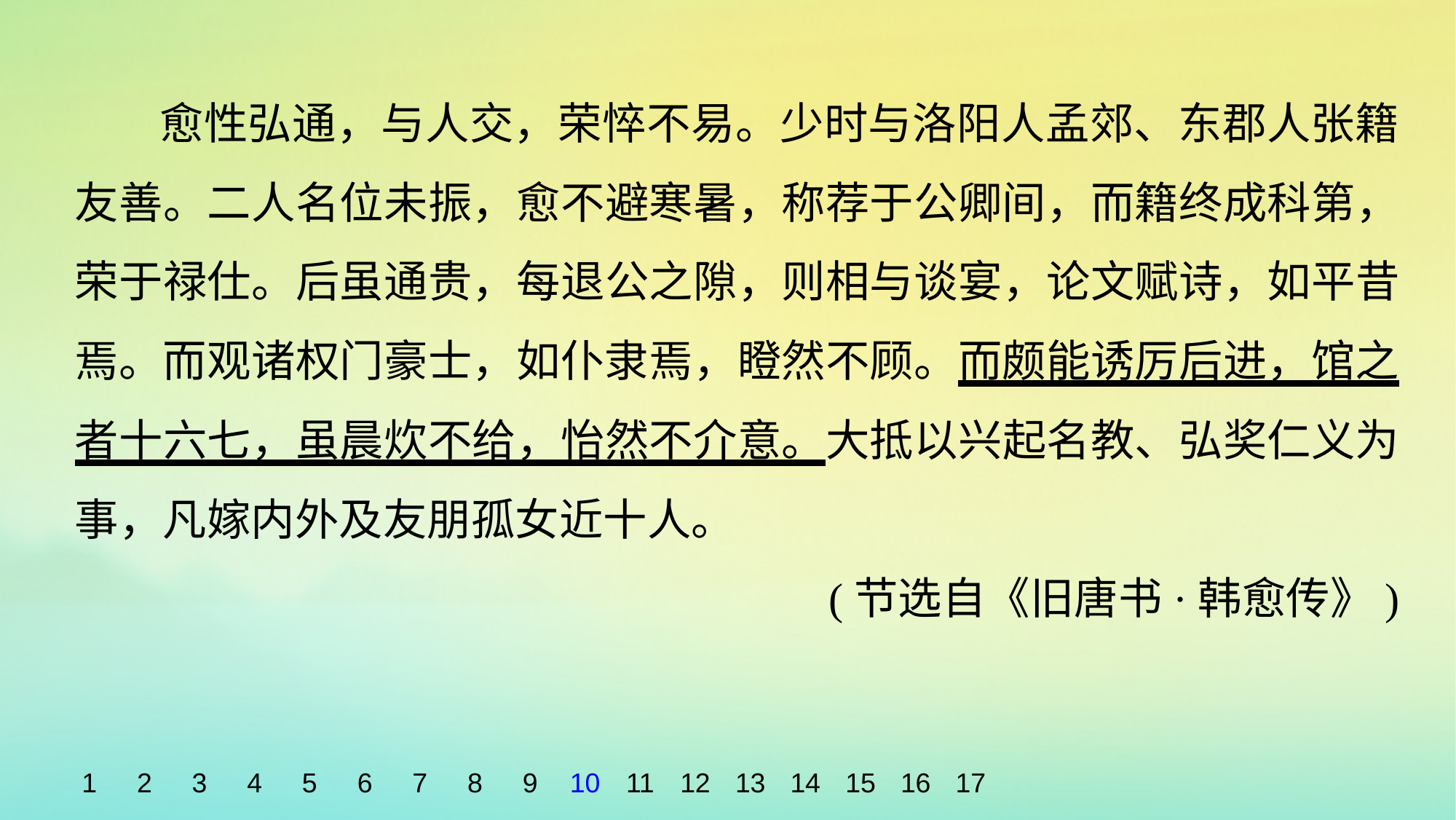

愈性弘通，与人交，荣悴不易。少时与洛阳人孟郊、东郡人张籍友善。二人名位未振，愈不避寒暑，称荐于公卿间，而籍终成科第，荣于禄仕。后虽通贵，每退公之隙，则相与谈宴，论文赋诗，如平昔焉。而观诸权门豪士，如仆隶焉，瞪然不顾。而颇能诱厉后进，馆之者十六七，虽晨炊不给，怡然不介意。大抵以兴起名教、弘奖仁义为事，凡嫁内外及友朋孤女近十人。
(节选自《旧唐书·韩愈传》)
1
2
3
4
5
6
7
8
9
10
11
12
13
14
15
16
17